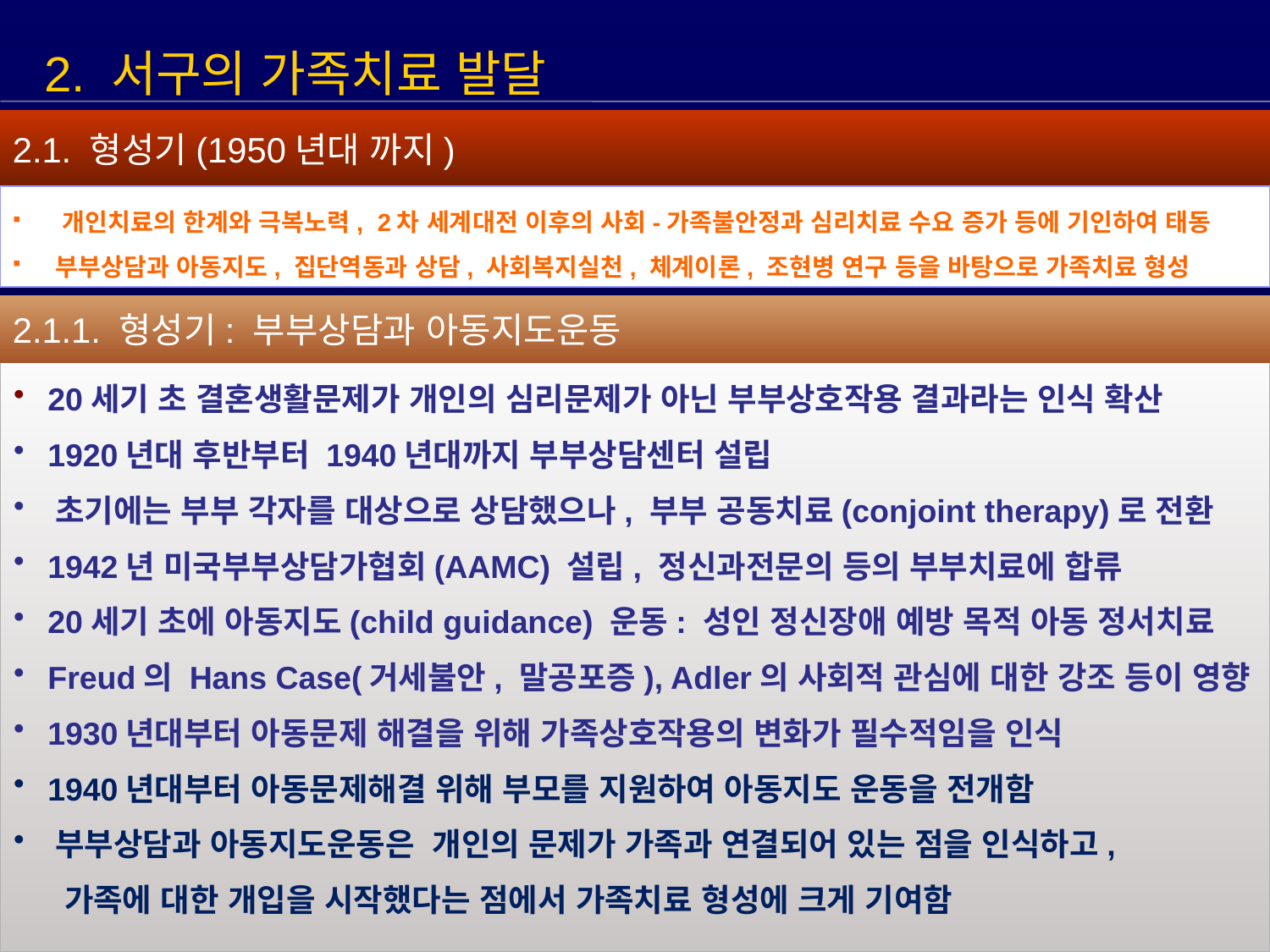

2. 서구의 가족치료 발달

2.1. 형성기(1950년대 까지)
  개인치료의 한계와 극복노력,  2차 세계대전 이후의 사회-가족불안정과 심리치료 수요 증가 등에 기인하여 태동
 부부상담과 아동지도, 집단역동과 상담, 사회복지실천, 체계이론, 조현병 연구 등을 바탕으로 가족치료 형성
2.1.1. 형성기: 부부상담과 아동지도운동
 20세기 초 결혼생활문제가 개인의 심리문제가 아닌 부부상호작용 결과라는 인식 확산
 1920년대 후반부터 1940년대까지 부부상담센터 설립
 초기에는 부부 각자를 대상으로 상담했으나, 부부 공동치료(conjoint therapy)로 전환
 1942년 미국부부상담가협회(AAMC) 설립, 정신과전문의 등의 부부치료에 합류
 20세기 초에 아동지도(child guidance) 운동: 성인 정신장애 예방 목적 아동 정서치료
 Freud의 Hans Case(거세불안, 말공포증), Adler의 사회적 관심에 대한 강조 등이 영향
 1930년대부터 아동문제 해결을 위해 가족상호작용의 변화가 필수적임을 인식
 1940년대부터 아동문제해결 위해 부모를 지원하여 아동지도 운동을 전개함
 부부상담과 아동지도운동은  개인의 문제가 가족과 연결되어 있는 점을 인식하고,
  가족에 대한 개입을 시작했다는 점에서 가족치료 형성에 크게 기여함